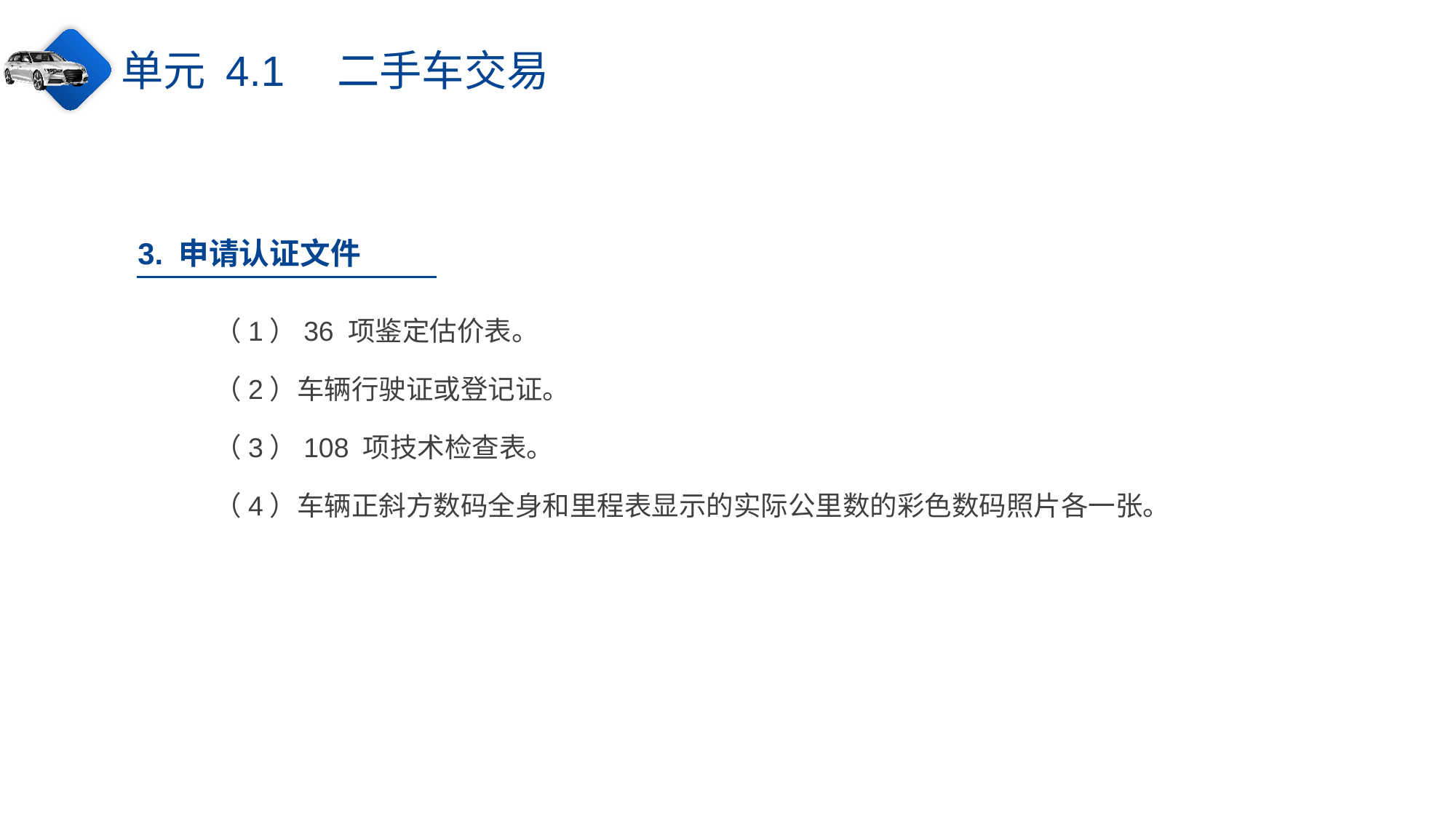

单元 4.1　二手车交易
3. 申请认证文件
（1）36 项鉴定估价表。
（2）车辆行驶证或登记证。
（3）108 项技术检查表。
（4）车辆正斜方数码全身和里程表显示的实际公里数的彩色数码照片各一张。